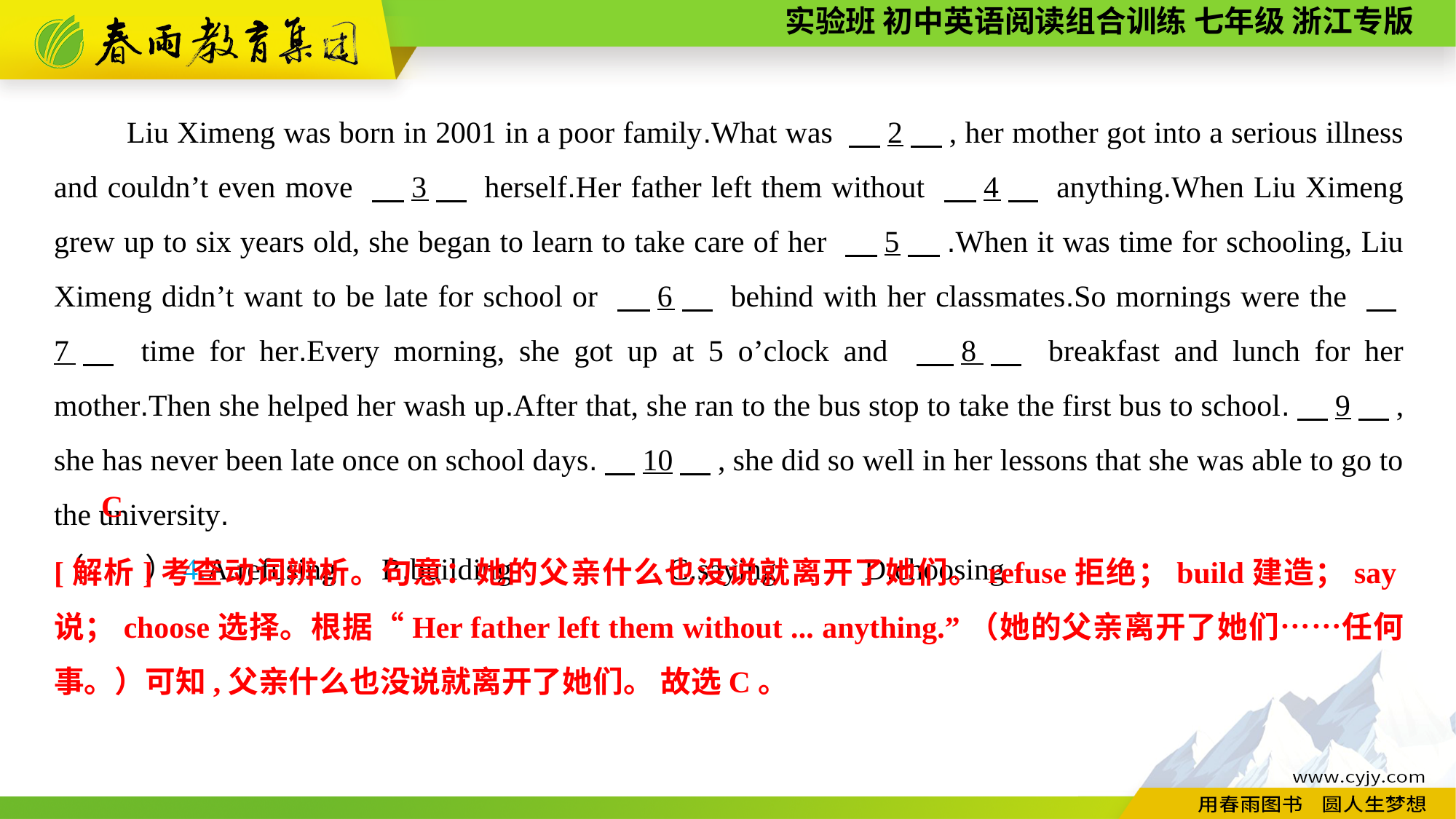

Liu Ximeng was born in 2001 in a poor family.What was 　2　, her mother got into a serious illness and couldn’t even move 　3　 herself.Her father left them without 　4　 anything.When Liu Ximeng grew up to six years old, she began to learn to take care of her 　5　.When it was time for schooling, Liu Ximeng didn’t want to be late for school or 　6　 behind with her classmates.So mornings were the 　7　 time for her.Every morning, she got up at 5 o’clock and 　8　 breakfast and lunch for her mother.Then she helped her wash up.After that, she ran to the bus stop to take the first bus to school.　9　, she has never been late once on school days.　10　, she did so well in her lessons that she was able to go to the university.
（　　）4.A.refusing	B.building	         C.saying	      D.choosing
C
[解析]考查动词辨析。句意：她的父亲什么也没说就离开了她们。refuse拒绝；build建造；say说；choose选择。根据“Her father left them without ... anything.”（她的父亲离开了她们……任何事。）可知,父亲什么也没说就离开了她们。 故选C。